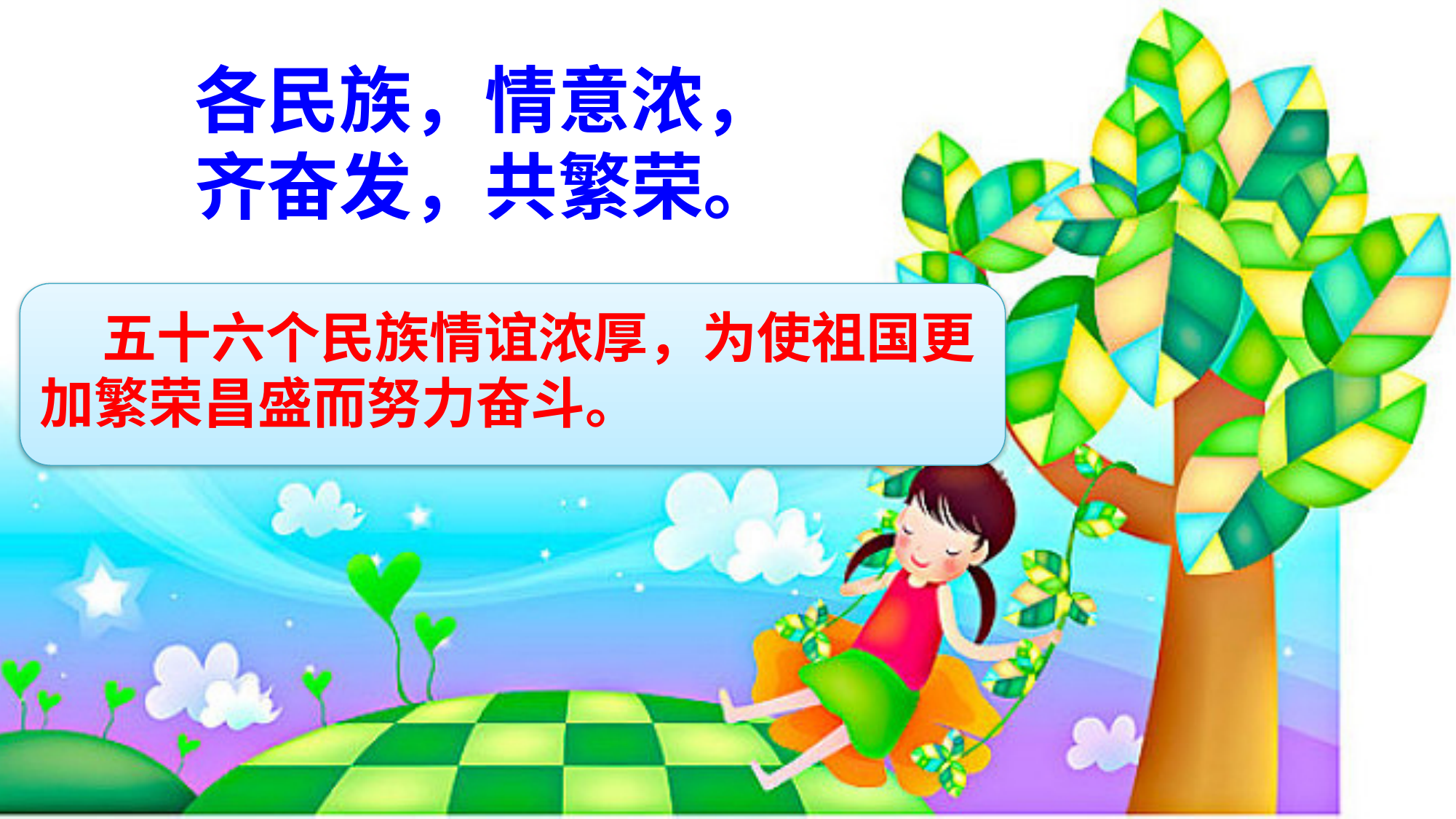

各民族，情意浓，齐奋发，共繁荣。

    五十六个民族情谊浓厚，为使祖国更加繁荣昌盛而努力奋斗。